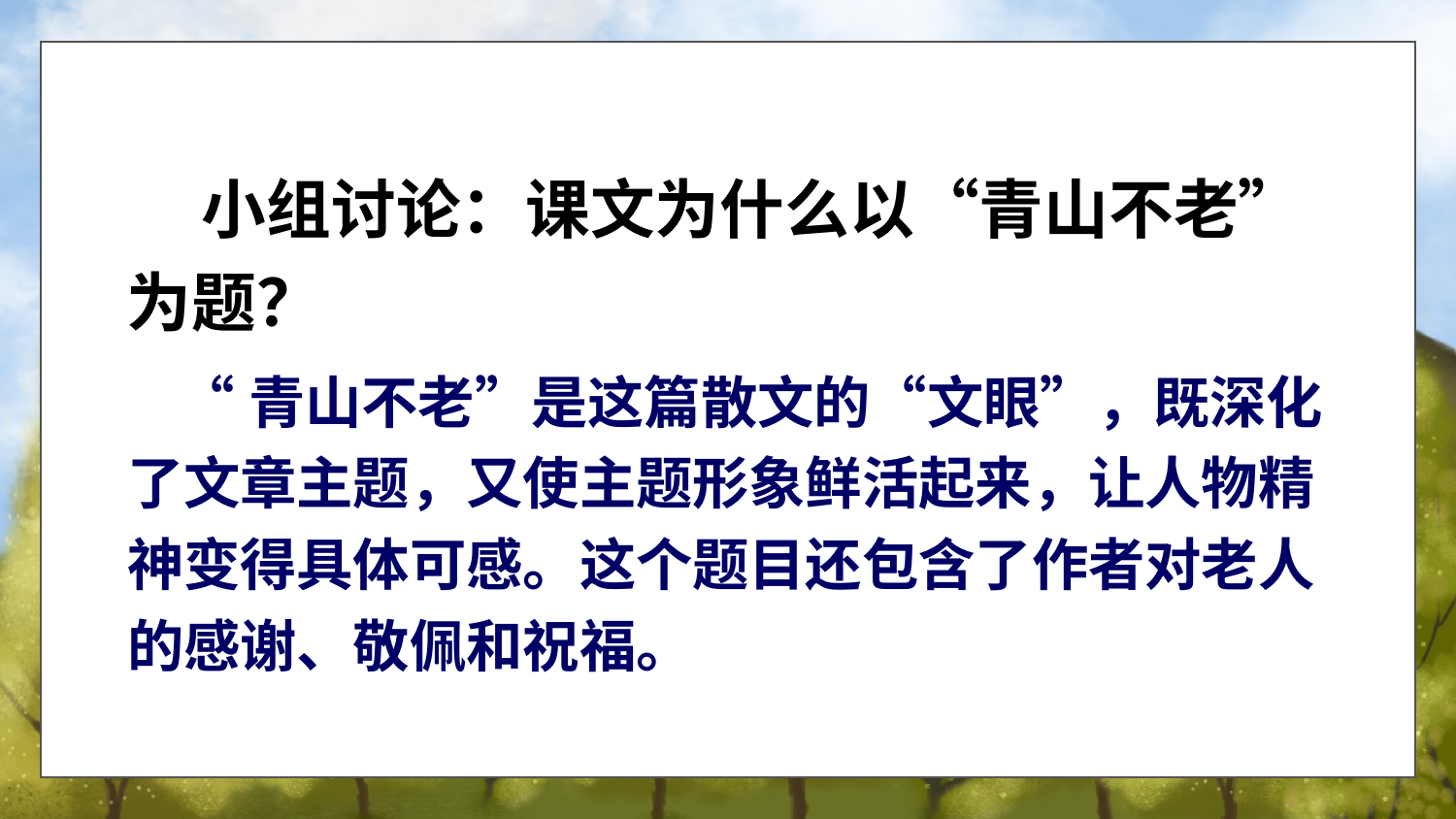

小组讨论：课文为什么以“青山不老”为题？
    “青山不老”是这篇散文的“文眼”，既深化了文章主题，又使主题形象鲜活起来，让人物精神变得具体可感。这个题目还包含了作者对老人的感谢、敬佩和祝福。